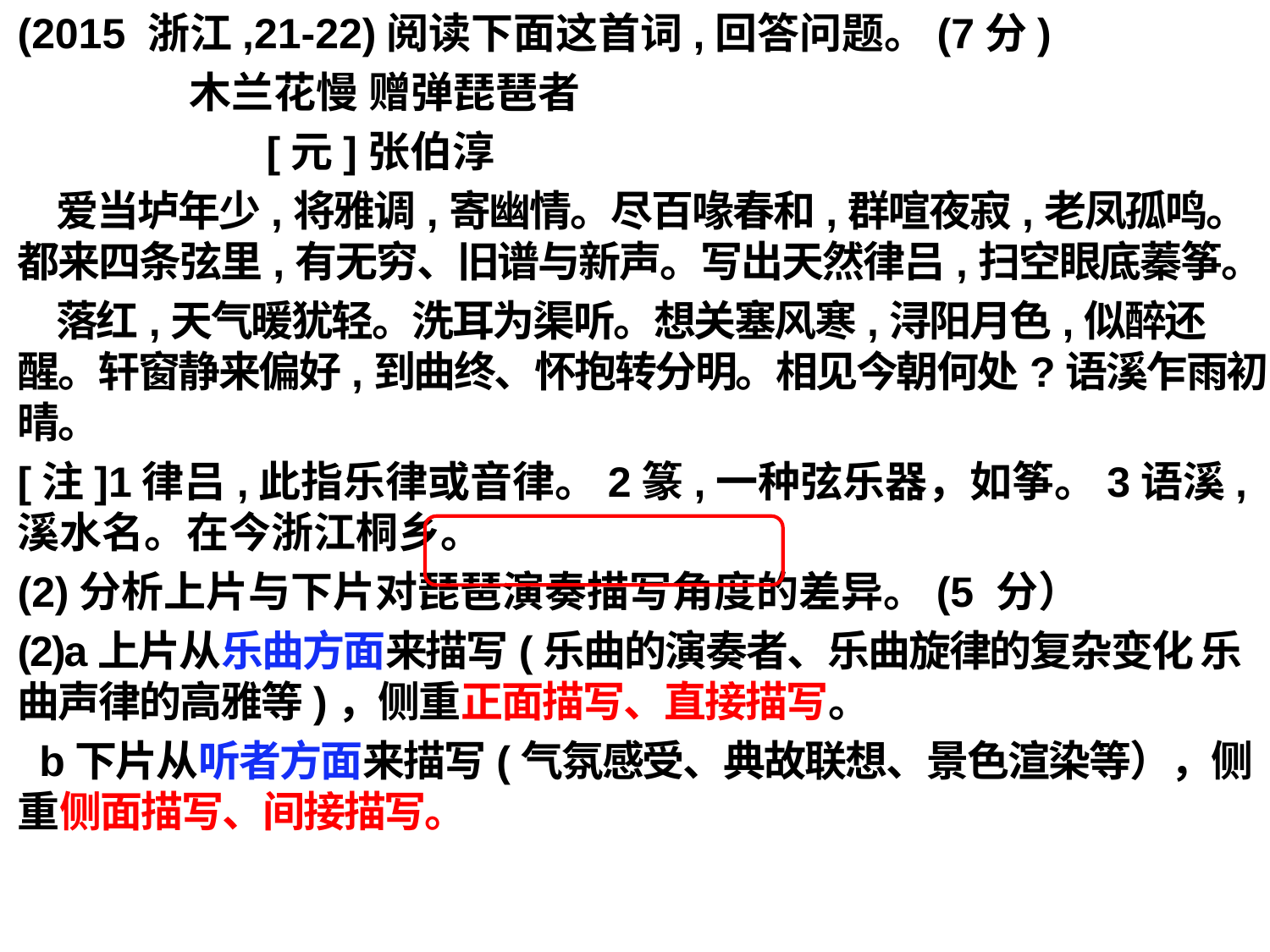

(2015 浙江,21-22)阅读下面这首词,回答问题。(7分)
                 木兰花慢 赠弹琵琶者
                     [元]张伯淳
   爱当垆年少,将雅调,寄幽情。尽百喙春和,群喧夜寂,老凤孤鸣。都来四条弦里,有无穷、旧谱与新声。写出天然律吕,扫空眼底蓁筝。
   落红,天气暖犹轻。洗耳为渠听。想关塞风寒,浔阳月色,似醉还醒。轩窗静来偏好,到曲终、怀抱转分明。相见今朝何处?语溪乍雨初晴。
[注]1律吕,此指乐律或音律。2篆,一种弦乐器，如筝。3语溪,溪水名。在今浙江桐乡。
(2)分析上片与下片对琵琶演奏描写角度的差异。(5 分）
(2)a上片从乐曲方面来描写(乐曲的演奏者、乐曲旋律的复杂变化 乐曲声律的高雅等)，侧重正面描写、直接描写。
  b下片从听者方面来描写(气氛感受、典故联想、景色渲染等），侧重侧面描写、间接描写。